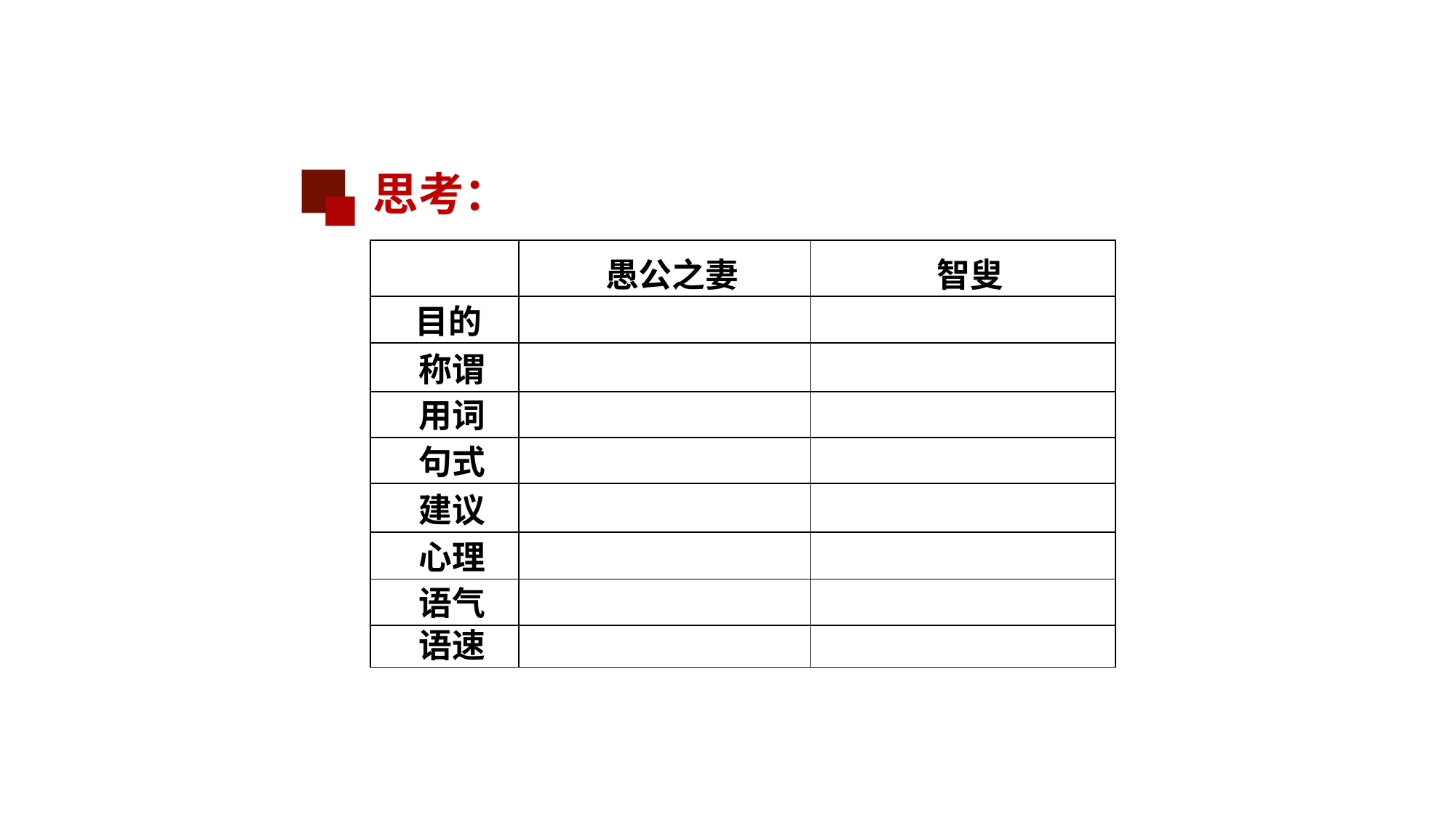

思考：

|  | 愚公之妻 | 智叟 |
| --- | --- | --- |
| 目的 |  |  |
| 称谓 |  |  |
| 用词 |  |  |
| 句式 |  |  |
| 建议 |  |  |
| 心理 |  |  |
| 语气 |  |  |
| 语速 |  |  |